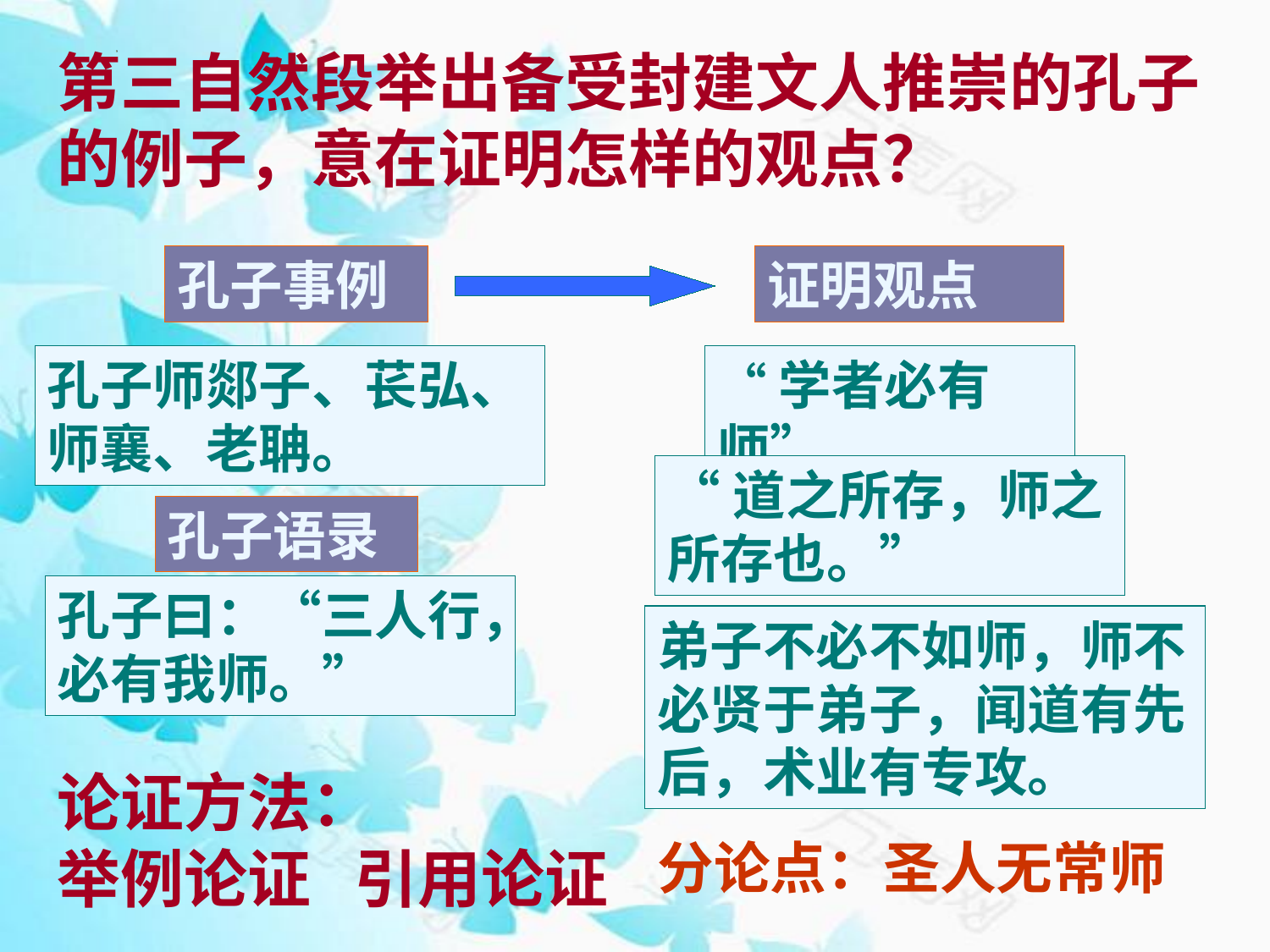

第三自然段举出备受封建文人推崇的孔子的例子，意在证明怎样的观点？
孔子事例
证明观点

孔子师郯子、苌弘、师襄、老聃。
“学者必有师”
“道之所存，师之所存也。”
孔子语录
孔子曰：“三人行，必有我师。”
弟子不必不如师，师不必贤于弟子，闻道有先后，术业有专攻。

论证方法：
举例论证   引用论证
分论点：圣人无常师